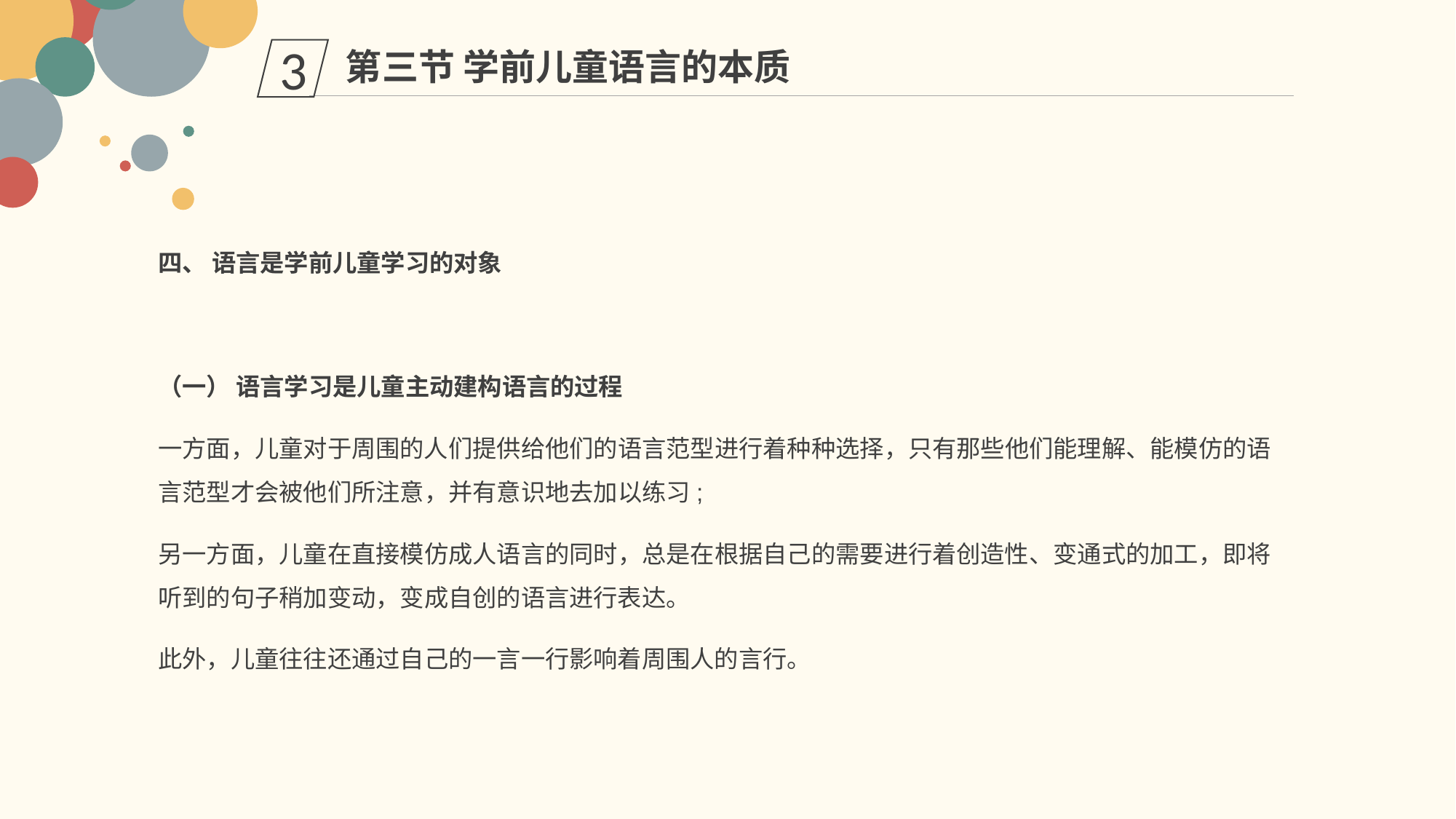

第三节 学前儿童语言的本质
3
四、 语言是学前儿童学习的对象

（一） 语言学习是儿童主动建构语言的过程
一方面，儿童对于周围的人们提供给他们的语言范型进行着种种选择，只有那些他们能理解、能模仿的语言范型才会被他们所注意，并有意识地去加以练习;
另一方面，儿童在直接模仿成人语言的同时，总是在根据自己的需要进行着创造性、变通式的加工，即将听到的句子稍加变动，变成自创的语言进行表达。
此外，儿童往往还通过自己的一言一行影响着周围人的言行。